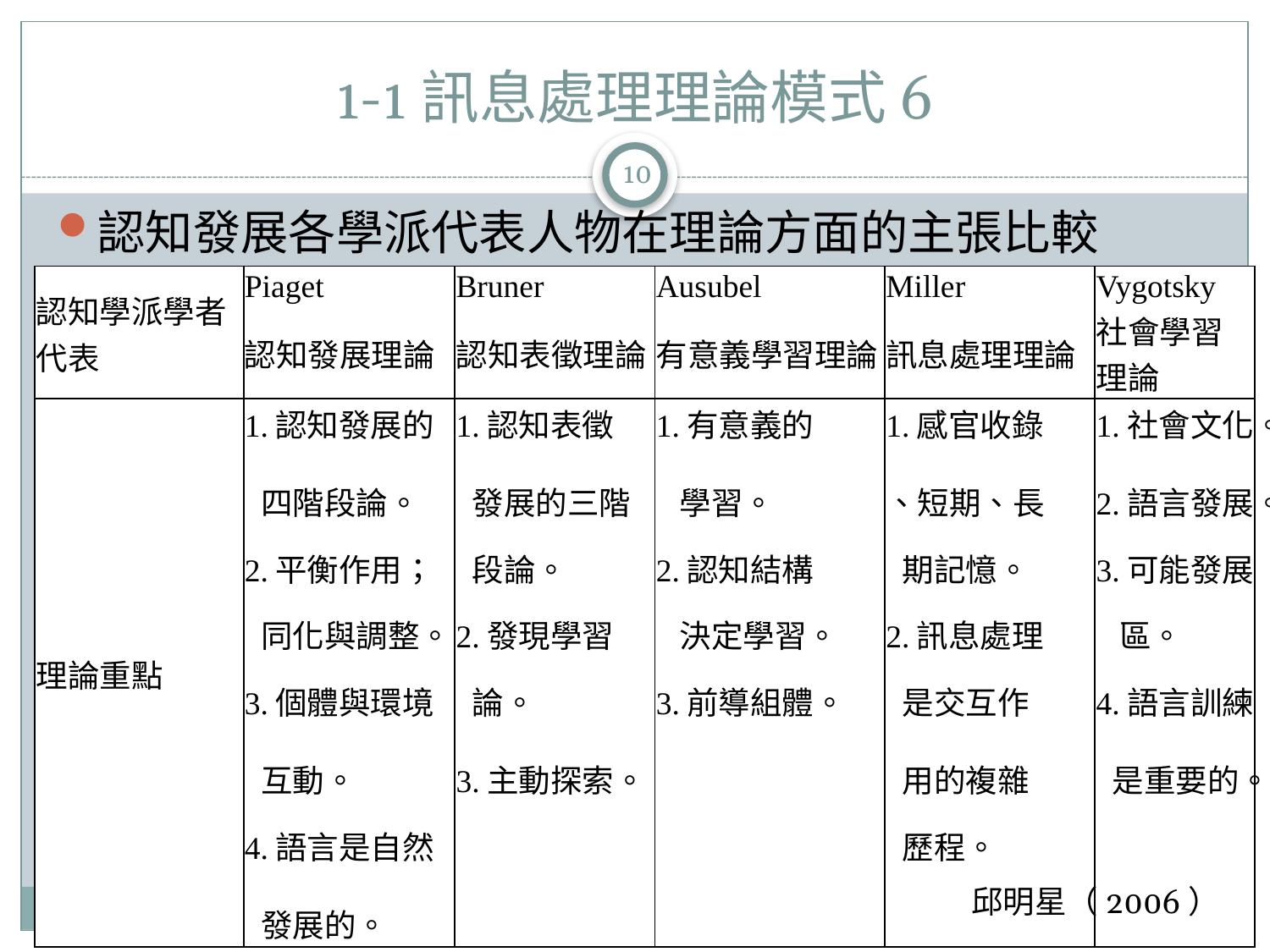

# 1-1訊息處理理論模式6
10
認知發展各學派代表人物在理論方面的主張比較
| 認知學派學者代表 | Piaget | Bruner | Ausubel | Miller | Vygotsky |
| --- | --- | --- | --- | --- | --- |
|  | 認知發展理論 | 認知表徵理論 | 有意義學習理論 | 訊息處理理論 | 社會學習理論 |
| 理論重點 | 1.認知發展的 | 1.認知表徵 | 1.有意義的 | 1.感官收錄 | 1.社會文化。 |
|  | 四階段論。 | 發展的三階 | 學習。 | 、短期、長 | 2.語言發展。 |
|  | 2.平衡作用； | 段論。 | 2.認知結構 | 期記憶。 | 3.可能發展 |
|  | 同化與調整。 | 2.發現學習 | 決定學習。 | 2.訊息處理 | 區。 |
|  | 3.個體與環境 | 論。 | 3.前導組體。 | 是交互作 | 4.語言訓練 |
|  | 互動。 | 3.主動探索。 |  | 用的複雜 | 是重要的。 |
|  | 4.語言是自然 |  |  | 歷程。 |  |
|  | 發展的。 |  |  |  |  |
邱明星（2006）